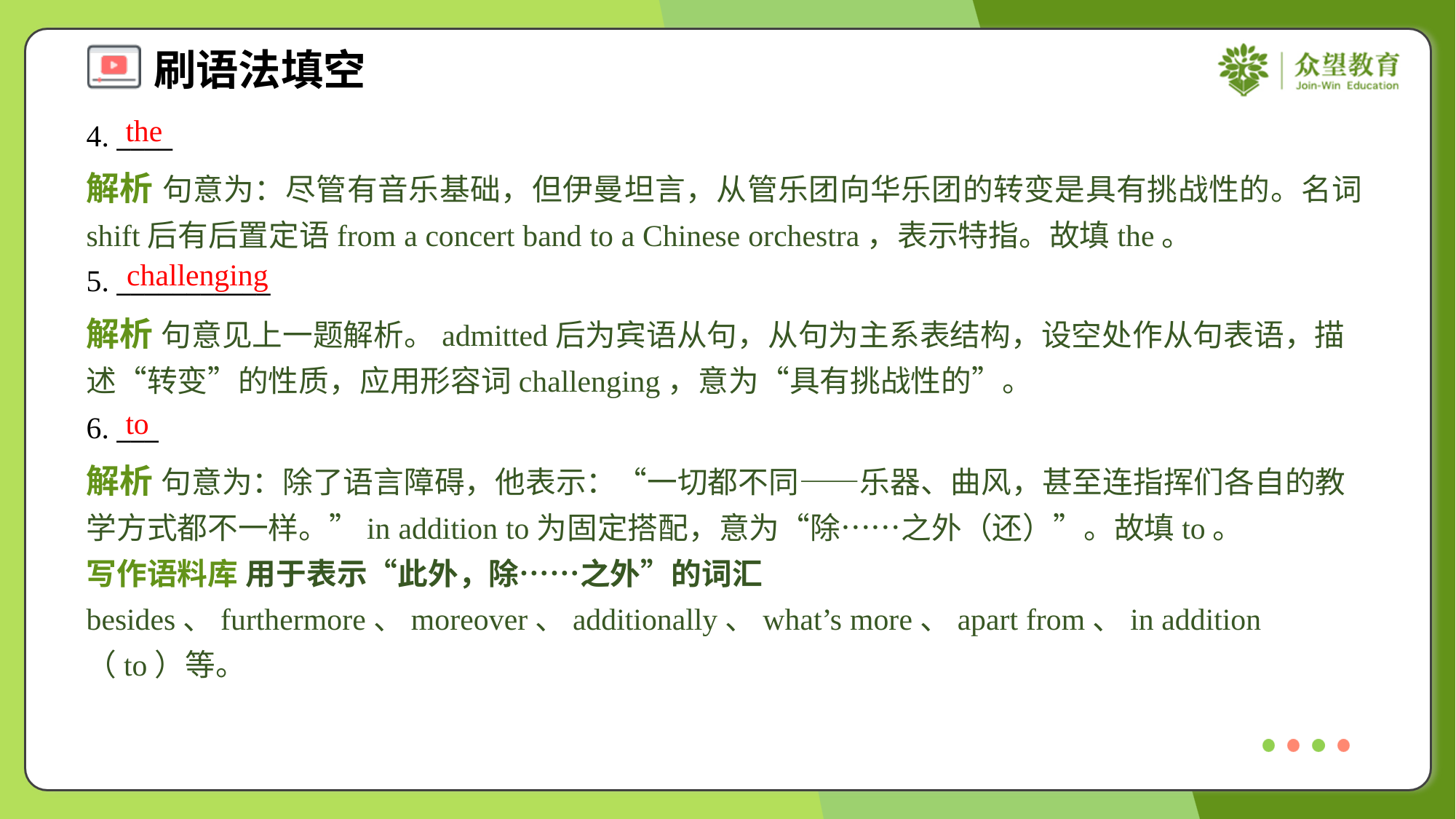

the
4. ____
解析 句意为：尽管有音乐基础，但伊曼坦言，从管乐团向华乐团的转变是具有挑战性的。名词shift后有后置定语from a concert band to a Chinese orchestra，表示特指。故填the。
challenging
5. ___________
解析 句意见上一题解析。admitted后为宾语从句，从句为主系表结构，设空处作从句表语，描述“转变”的性质，应用形容词challenging，意为“具有挑战性的”。
to
6. ___
解析 句意为：除了语言障碍，他表示：“一切都不同——乐器、曲风，甚至连指挥们各自的教学方式都不一样。”in addition to为固定搭配，意为“除……之外（还）”。故填to。
写作语料库 用于表示“此外，除……之外”的词汇
besides、furthermore、moreover、additionally、what’s more、apart from、in addition （to）等。